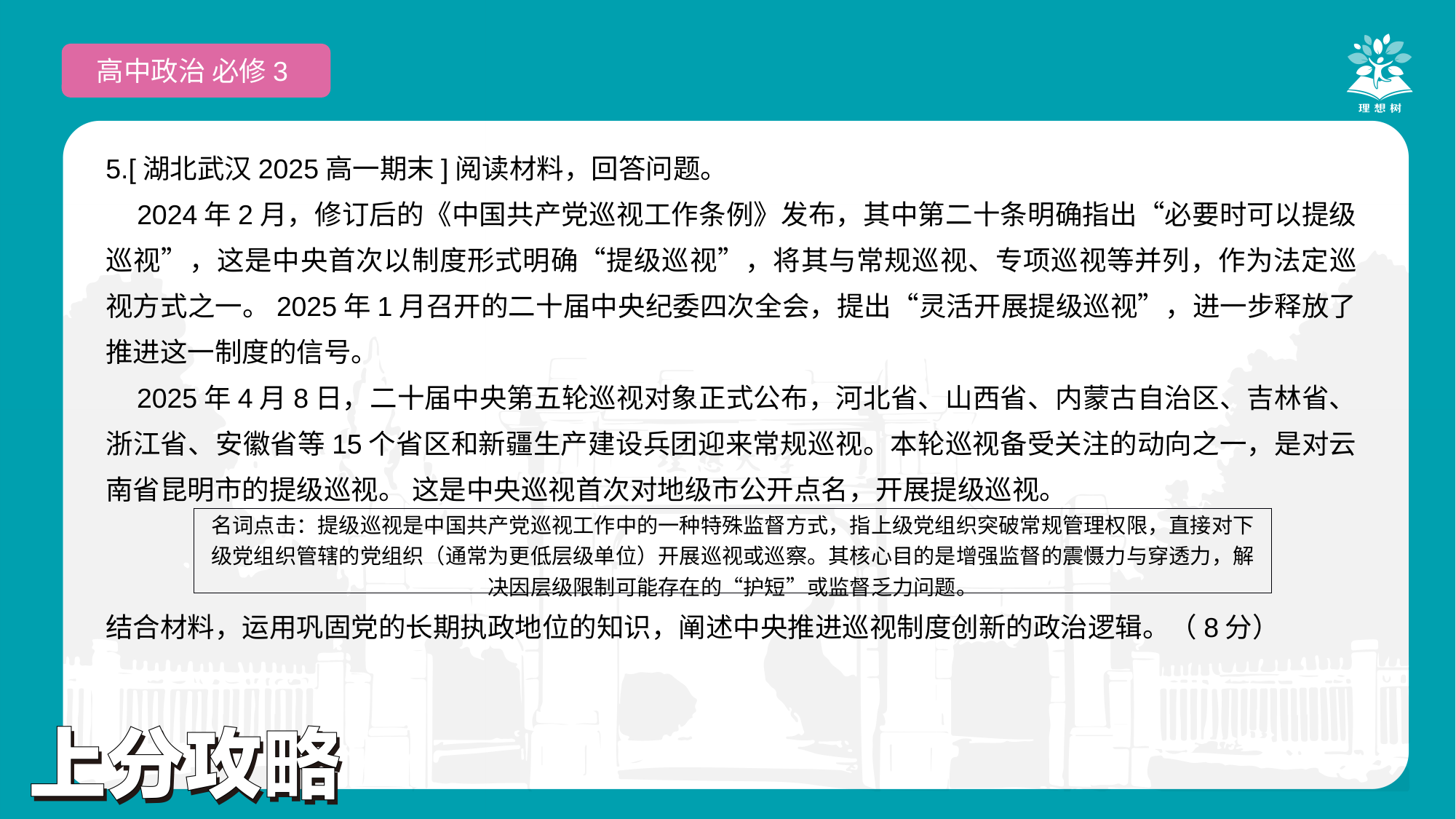

高中政治 必修3
5.[湖北武汉2025高一期末]阅读材料，回答问题。
    2024年2月，修订后的《中国共产党巡视工作条例》发布，其中第二十条明确指出“必要时可以提级巡视”，这是中央首次以制度形式明确“提级巡视”，将其与常规巡视、专项巡视等并列，作为法定巡视方式之一。2025年1月召开的二十届中央纪委四次全会，提出“灵活开展提级巡视”，进一步释放了推进这一制度的信号。
    2025年4月8日，二十届中央第五轮巡视对象正式公布，河北省、山西省、内蒙古自治区、吉林省、浙江省、安徽省等15个省区和新疆生产建设兵团迎来常规巡视。本轮巡视备受关注的动向之一，是对云南省昆明市的提级巡视。 这是中央巡视首次对地级市公开点名，开展提级巡视。

结合材料，运用巩固党的长期执政地位的知识，阐述中央推进巡视制度创新的政治逻辑。（8分）
| 名词点击：提级巡视是中国共产党巡视工作中的一种特殊监督方式，指上级党组织突破常规管理权限，直接对下级党组织管辖的党组织（通常为更低层级单位）开展巡视或巡察。其核心目的是增强监督的震慑力与穿透力，解决因层级限制可能存在的“护短”或监督乏力问题。 |
| --- |